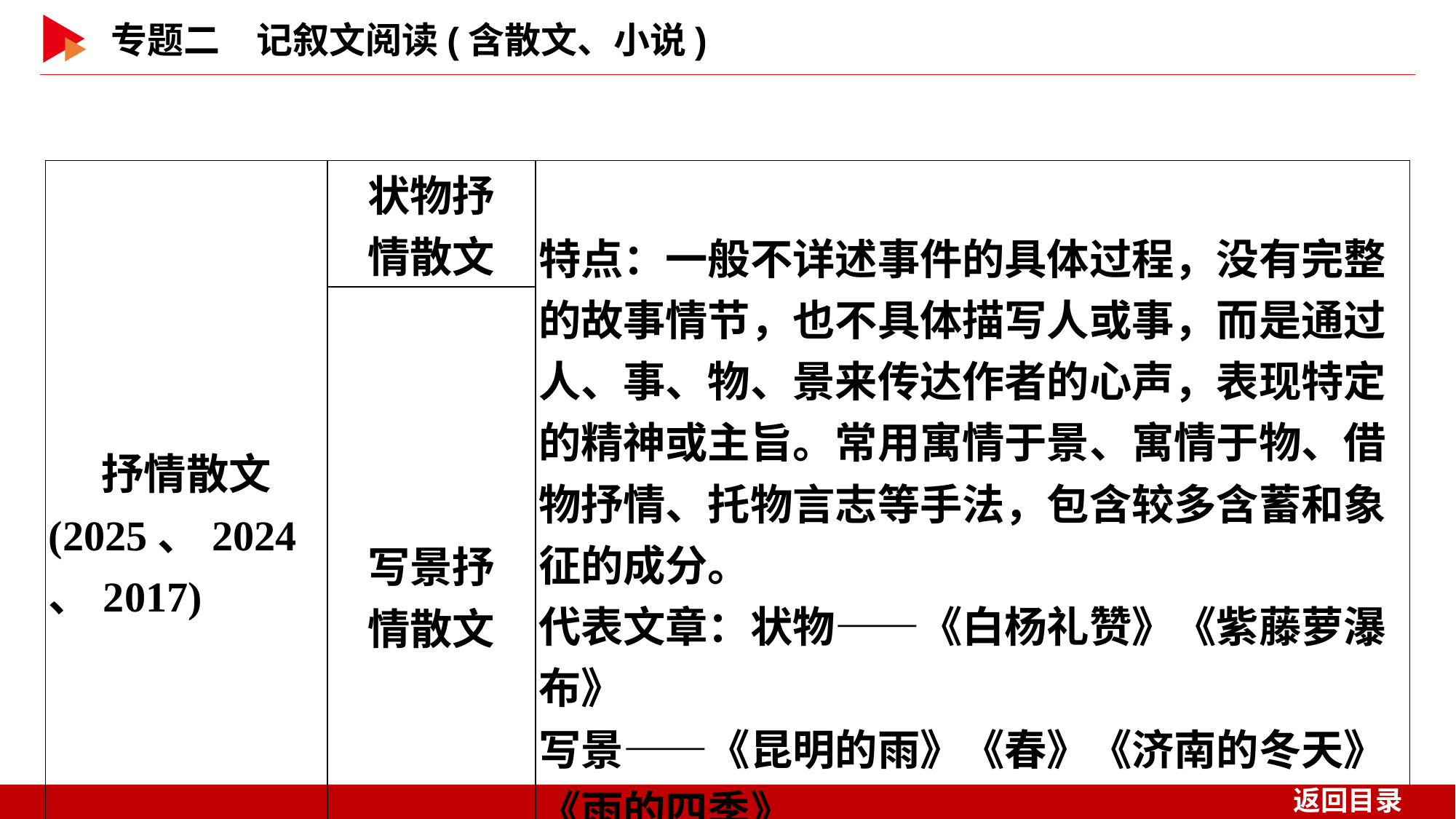

| 抒情散文 (2025、2024、2017) | 状物抒 情散文 | 特点：一般不详述事件的具体过程，没有完整的故事情节，也不具体描写人或事，而是通过人、事、物、景来传达作者的心声，表现特定的精神或主旨。常用寓情于景、寓情于物、借物抒情、托物言志等手法，包含较多含蓄和象征的成分。 代表文章：状物——《白杨礼赞》《紫藤萝瀑布》 写景——《昆明的雨》《春》《济南的冬天》《雨的四季》 |
| --- | --- | --- |
|  | 写景抒 情散文 |  |